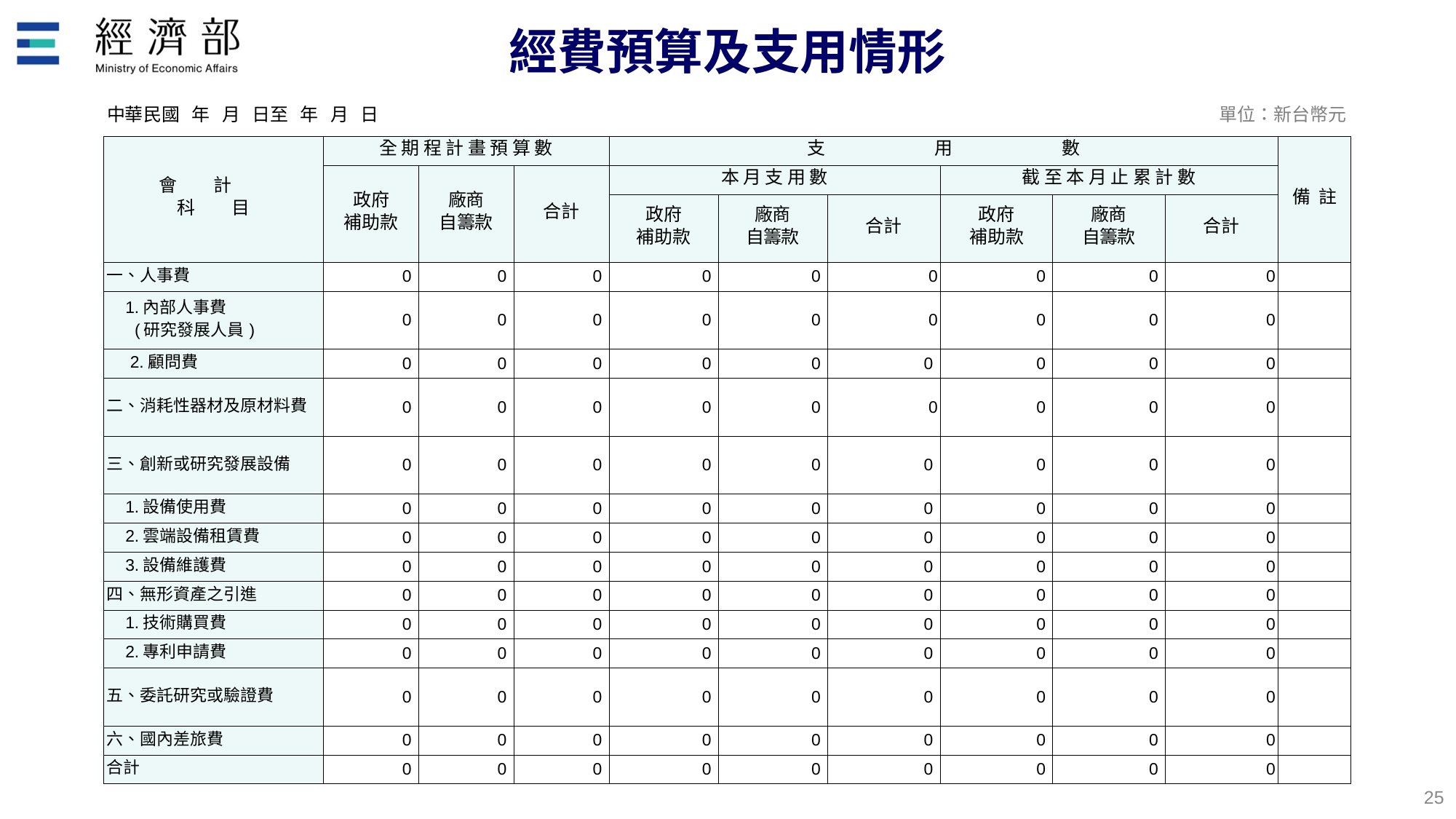

# 經費預算及支用情形
中華民國   年   月   日至   年   月   日
單位：新台幣元
| 會　　計　　 科　　目 | 全 期 程 計 畫 預 算 數 |  |  | 支　　　　　　用　　　　　　數 |  |  |  |  |  | 備 註 |
| --- | --- | --- | --- | --- | --- | --- | --- | --- | --- | --- |
|  | 政府 補助款 | 廠商 自籌款 | 合計 | 本 月 支 用 數 |  |  | 截 至 本 月 止 累 計 數 |  |  |  |
|  |  |  |  | 政府 補助款 | 廠商 自籌款 | 合計 | 政府 補助款 | 廠商 自籌款 | 合計 |  |
| 一、人事費 | 0 | 0 | 0 | 0 | 0 | 0 | 0 | 0 | 0 |  |
| 1.內部人事費 (研究發展人員) | 0 | 0 | 0 | 0 | 0 | 0 | 0 | 0 | 0 |  |
| 2.顧問費 | 0 | 0 | 0 | 0 | 0 | 0 | 0 | 0 | 0 |  |
| 二、消耗性器材及原材料費 | 0 | 0 | 0 | 0 | 0 | 0 | 0 | 0 | 0 |  |
| 三、創新或研究發展設備 | 0 | 0 | 0 | 0 | 0 | 0 | 0 | 0 | 0 |  |
| 1.設備使用費 | 0 | 0 | 0 | 0 | 0 | 0 | 0 | 0 | 0 |  |
| 2.雲端設備租賃費 | 0 | 0 | 0 | 0 | 0 | 0 | 0 | 0 | 0 |  |
| 3.設備維護費 | 0 | 0 | 0 | 0 | 0 | 0 | 0 | 0 | 0 |  |
| 四、無形資產之引進 | 0 | 0 | 0 | 0 | 0 | 0 | 0 | 0 | 0 |  |
| 1.技術購買費 | 0 | 0 | 0 | 0 | 0 | 0 | 0 | 0 | 0 |  |
| 2.專利申請費 | 0 | 0 | 0 | 0 | 0 | 0 | 0 | 0 | 0 |  |
| 五、委託研究或驗證費 | 0 | 0 | 0 | 0 | 0 | 0 | 0 | 0 | 0 |  |
| 六、國內差旅費 | 0 | 0 | 0 | 0 | 0 | 0 | 0 | 0 | 0 |  |
| 合計 | 0 | 0 | 0 | 0 | 0 | 0 | 0 | 0 | 0 |  |
25